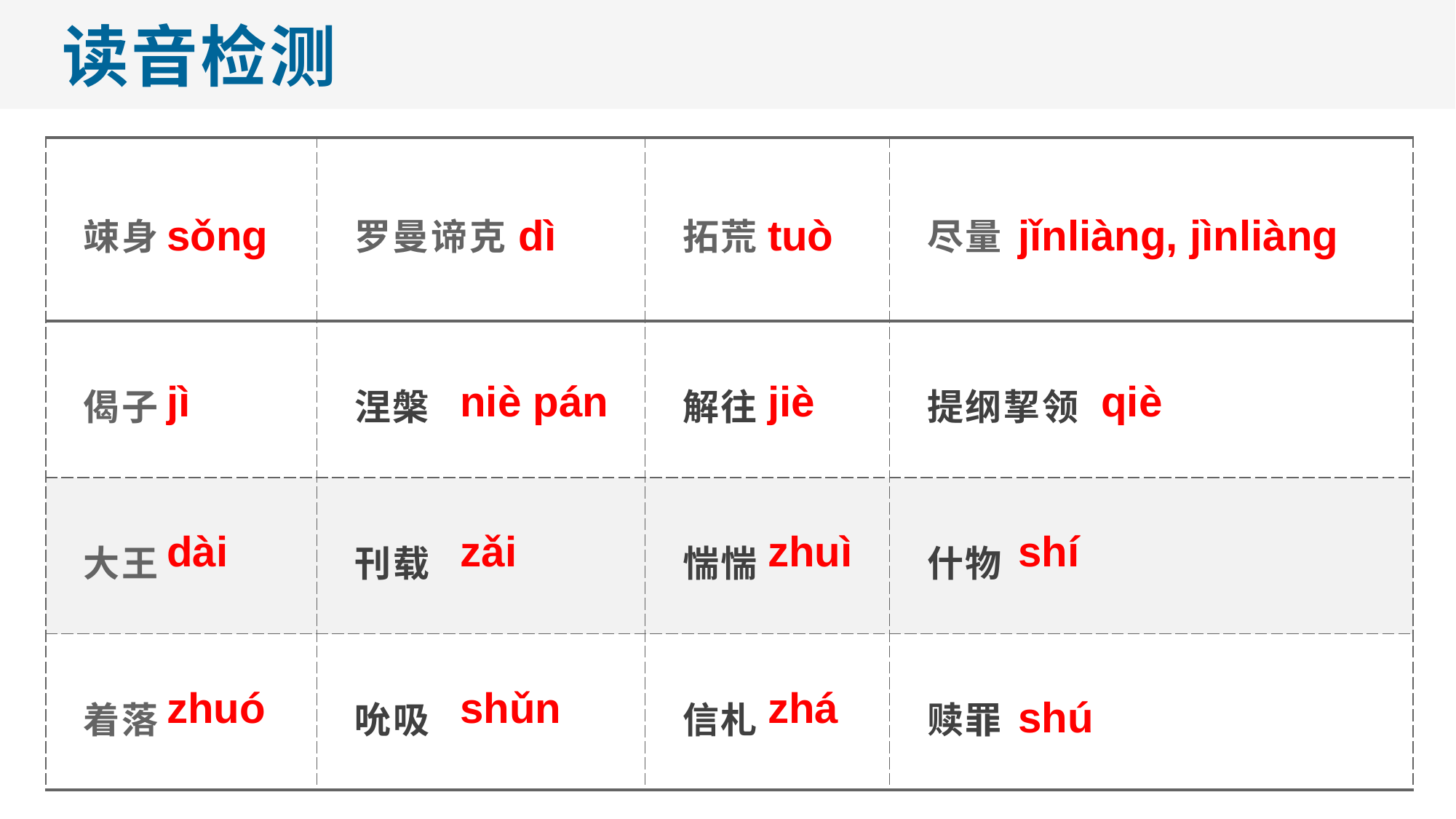

读音检测
| 竦身 | 罗曼谛克 | 拓荒 | 尽量 |
| --- | --- | --- | --- |
| 偈子 | 涅槃 | 解往 | 提纲挈领 |
| 大王 | 刊载 | 惴惴 | 什物 |
| 着落 | 吮吸 | 信札 | 赎罪 |
sǒng
dì
tuò
jǐnliàng, jìnliàng
jì
niè pán
jiè
qiè
dài
zǎi
zhuì
shí
zhuó
shǔn
zhá
shú